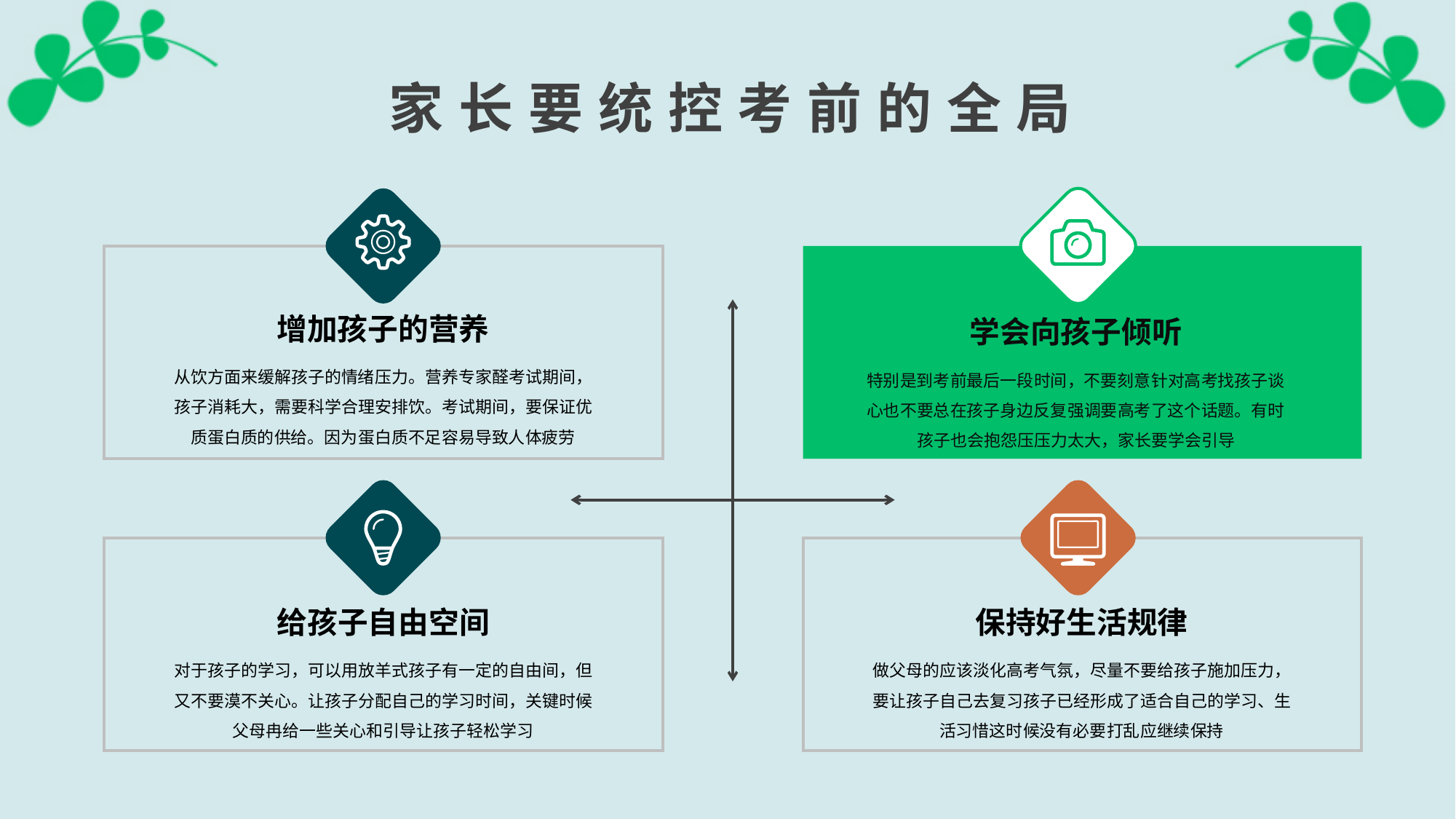

家长要统控考前的全局

增加孩子的营养
学会向孩子倾听
从饮方面来缓解孩子的情绪压力。营养专家醛考试期间，孩子消耗大，需要科学合理安排饮。考试期间，要保证优质蛋白质的供给。因为蛋白质不足容易导致人体疲劳
特别是到考前最后一段时间，不要刻意针对高考找孩子谈心也不要总在孩子身边反复强调要高考了这个话题。有时孩子也会抱怨压压力太大，家长要学会引导

给孩子自由空间
保持好生活规律
对于孩子的学习，可以用放羊式孩子有一定的自由间，但又不要漠不关心。让孩子分配自己的学习时间，关键时候父母冉给一些关心和引导让孩子轻松学习
做父母的应该淡化高考气氛，尽量不要给孩子施加压力，要让孩子自己去复习孩子已经形成了适合自己的学习、生活习惜这时候没有必要打乱应继续保持